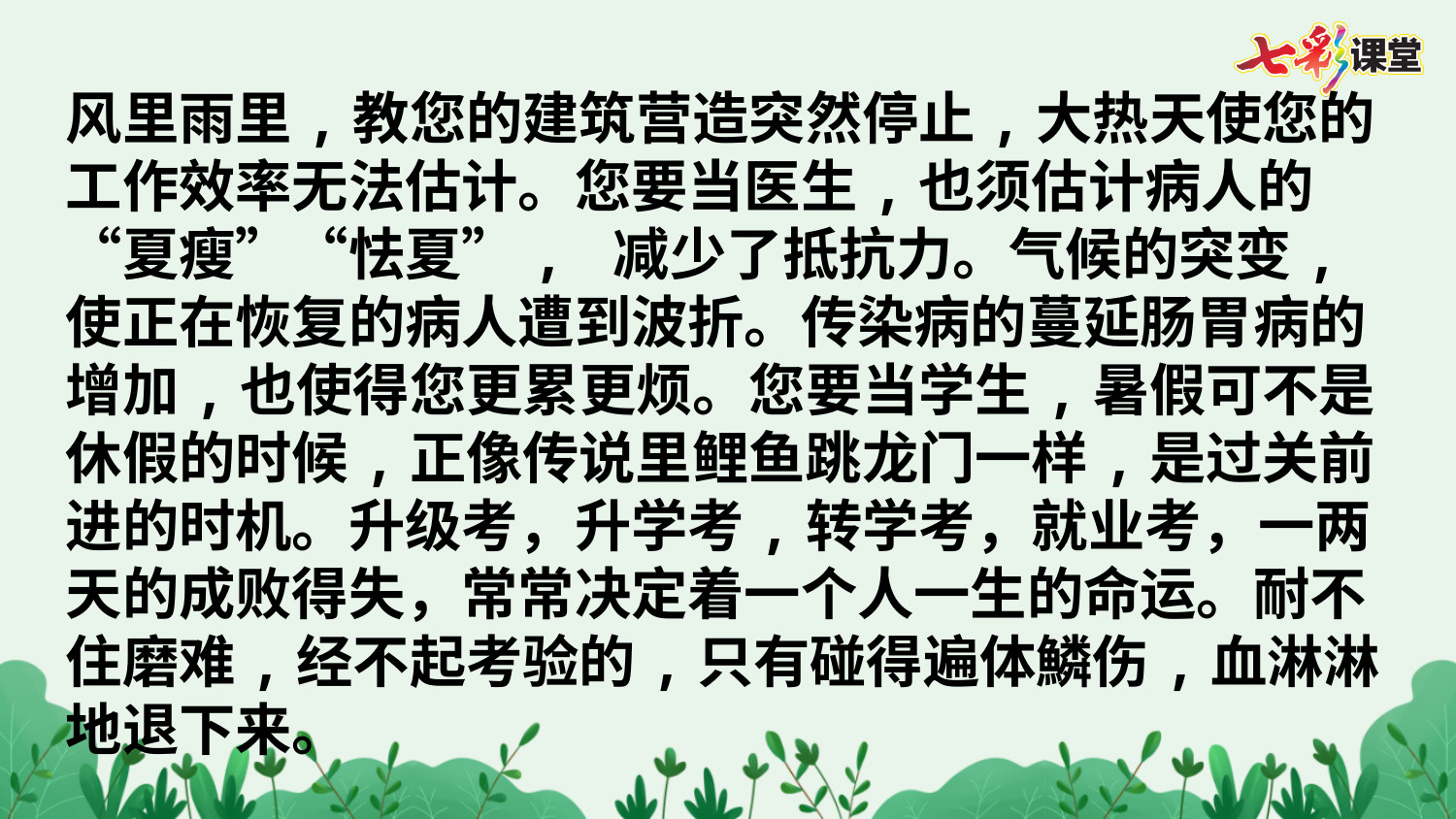

风里雨里,教您的建筑营造突然停止,大热天使您的工作效率无法估计。您要当医生,也须估计病人的“夏瘦”“怯夏”, 减少了抵抗力。气候的突变,使正在恢复的病人遭到波折。传染病的蔓延肠胃病的增加,也使得您更累更烦。您要当学生,暑假可不是休假的时候,正像传说里鲤鱼跳龙门一样,是过关前进的时机。升级考，升学考,转学考，就业考，一两天的成败得失，常常决定着一个人一生的命运。耐不住磨难,经不起考验的,只有碰得遍体鱗伤,血淋淋地退下来。